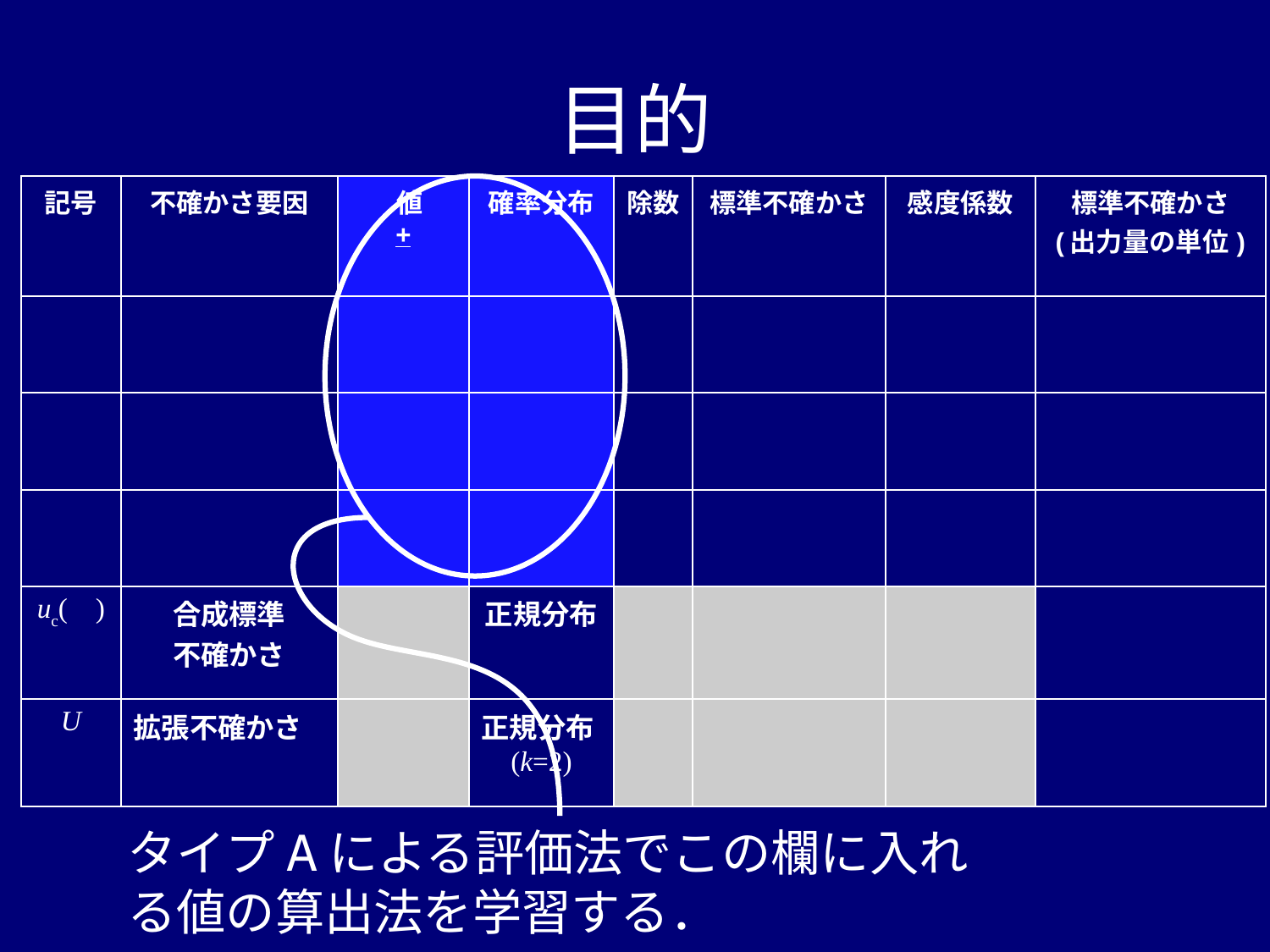

# 目的
| 記号 | 不確かさ要因 | 値 + | 確率分布 | 除数 | 標準不確かさ | 感度係数 | 標準不確かさ (出力量の単位) |
| --- | --- | --- | --- | --- | --- | --- | --- |
|  |  |  |  |  |  |  |  |
|  |  |  |  |  |  |  |  |
|  |  |  |  |  |  |  |  |
| uc( ) | 合成標準 不確かさ |  | 正規分布 |  |  |  |  |
| U | 拡張不確かさ |  | 正規分布(k=2) |  |  |  |  |

タイプAによる評価法でこの欄に入れる値の算出法を学習する．